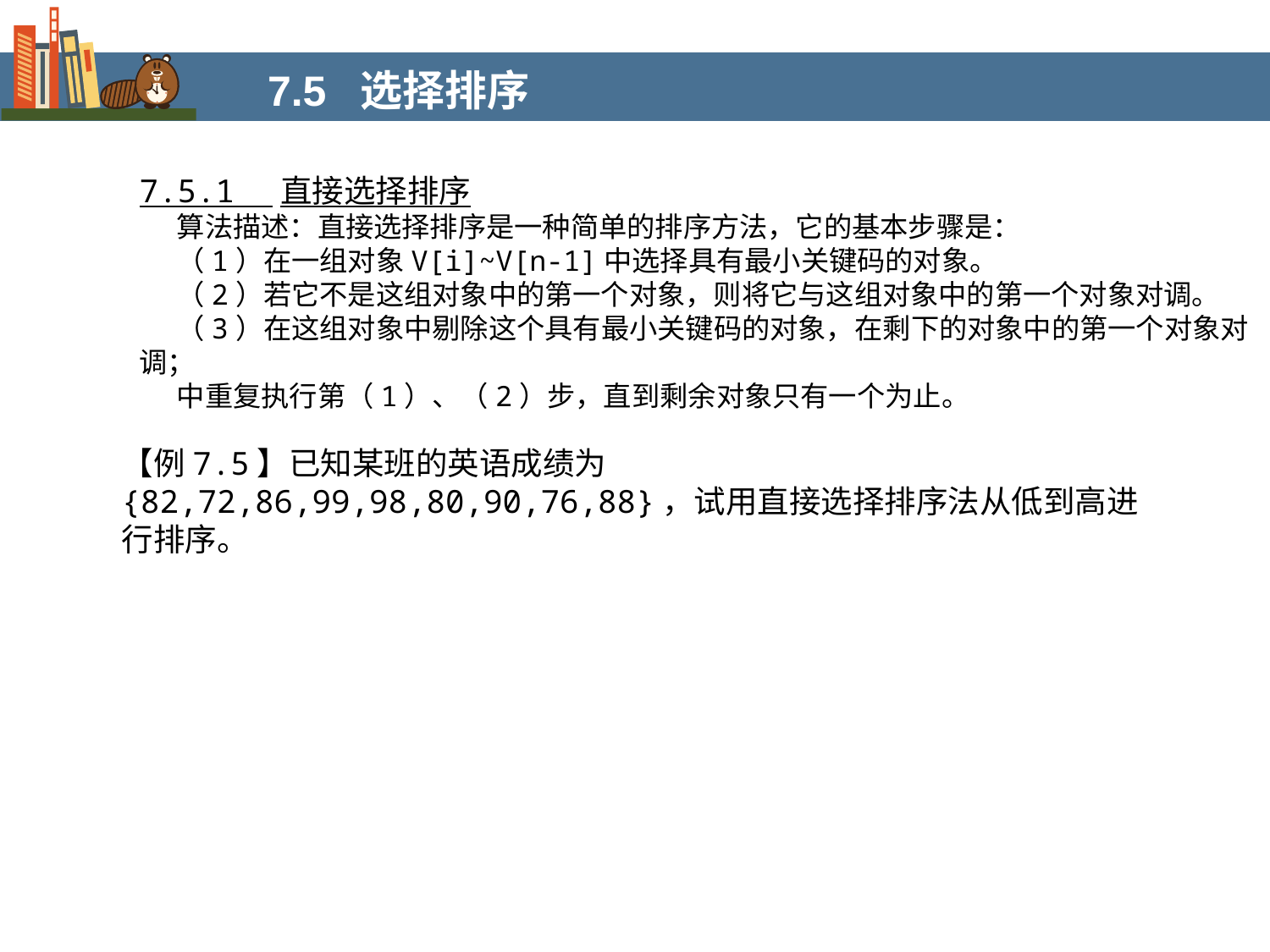

7.5  选择排序

7.5.1  直接选择排序
算法描述：直接选择排序是一种简单的排序方法，它的基本步骤是：
（1）在一组对象V[i]~V[n-1]中选择具有最小关键码的对象。
（2）若它不是这组对象中的第一个对象，则将它与这组对象中的第一个对象对调。
（3）在这组对象中剔除这个具有最小关键码的对象，在剩下的对象中的第一个对象对调；
中重复执行第（1）、（2）步，直到剩余对象只有一个为止。
【例7.5】已知某班的英语成绩为{82,72,86,99,98,80,90,76,88}，试用直接选择排序法从低到高进行排序。